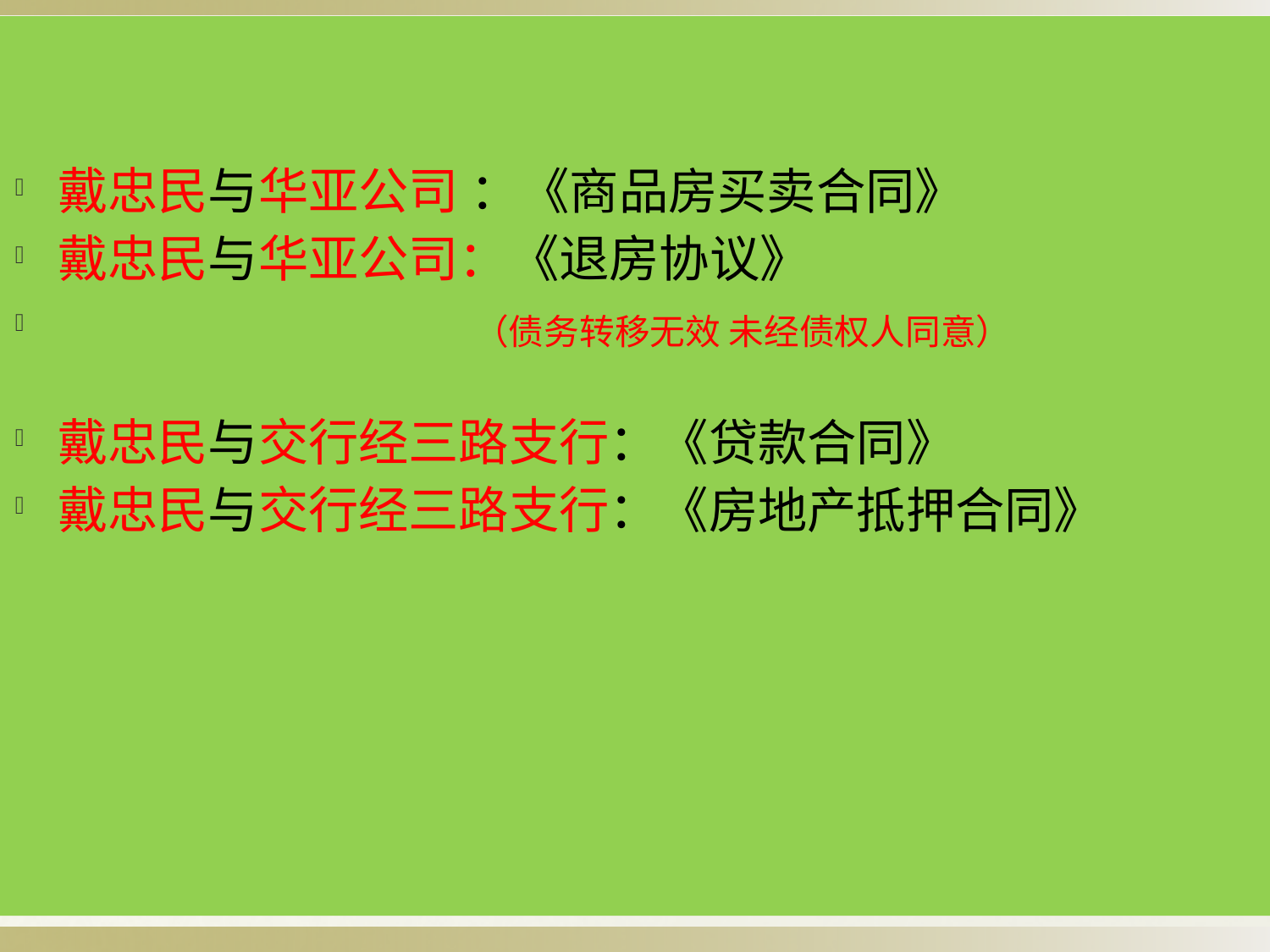

戴忠民与华亚公司 ：《商品房买卖合同》
戴忠民与华亚公司：《退房协议》
                                    （债务转移无效 未经债权人同意）

戴忠民与交行经三路支行：《贷款合同》
戴忠民与交行经三路支行：《房地产抵押合同》